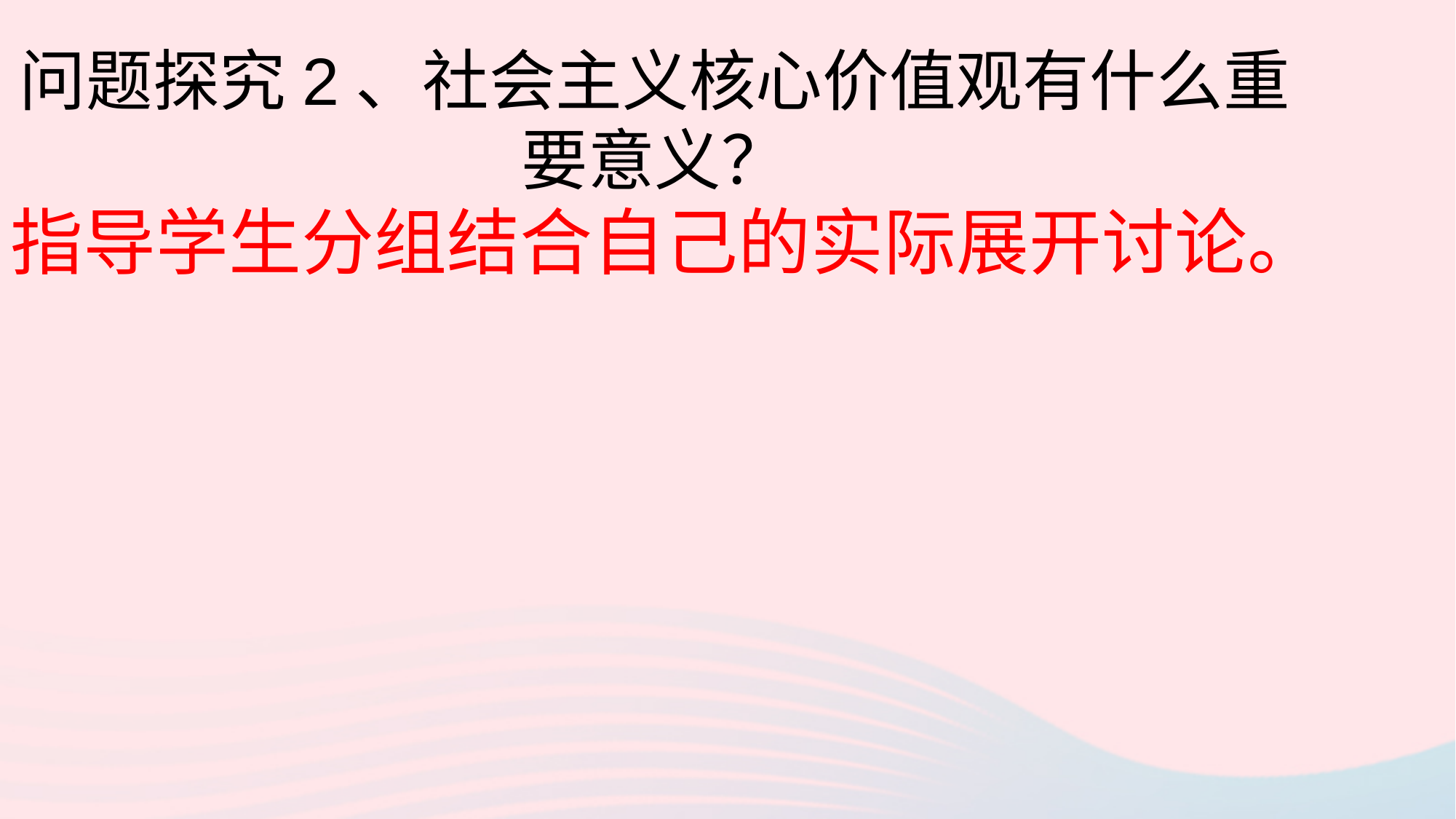

问题探究2、社会主义核心价值观有什么重要意义？
指导学生分组结合自己的实际展开讨论。